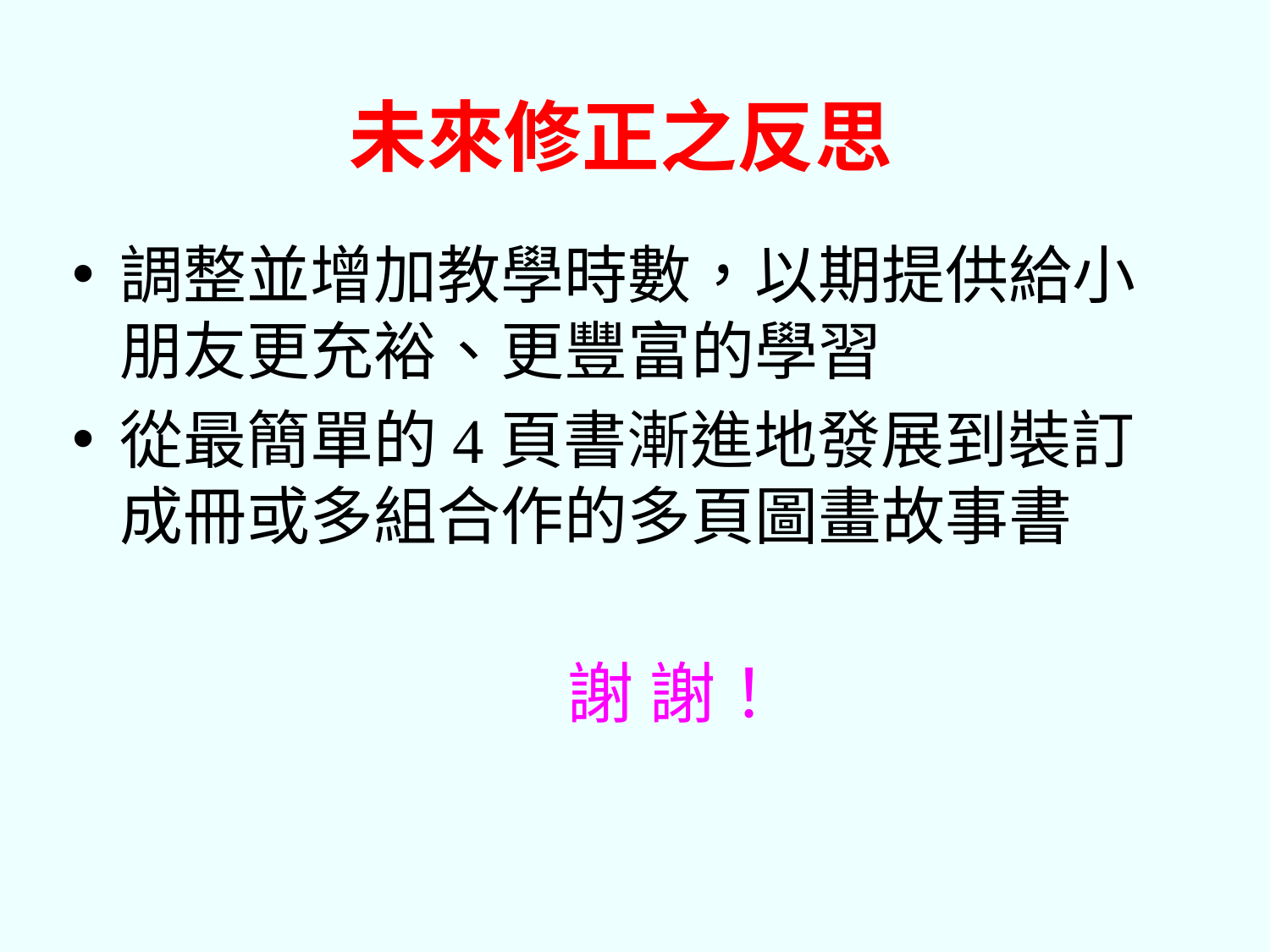

# 未來修正之反思
調整並增加教學時數，以期提供給小朋友更充裕、更豐富的學習
從最簡單的4頁書漸進地發展到裝訂成冊或多組合作的多頁圖畫故事書
謝 謝！